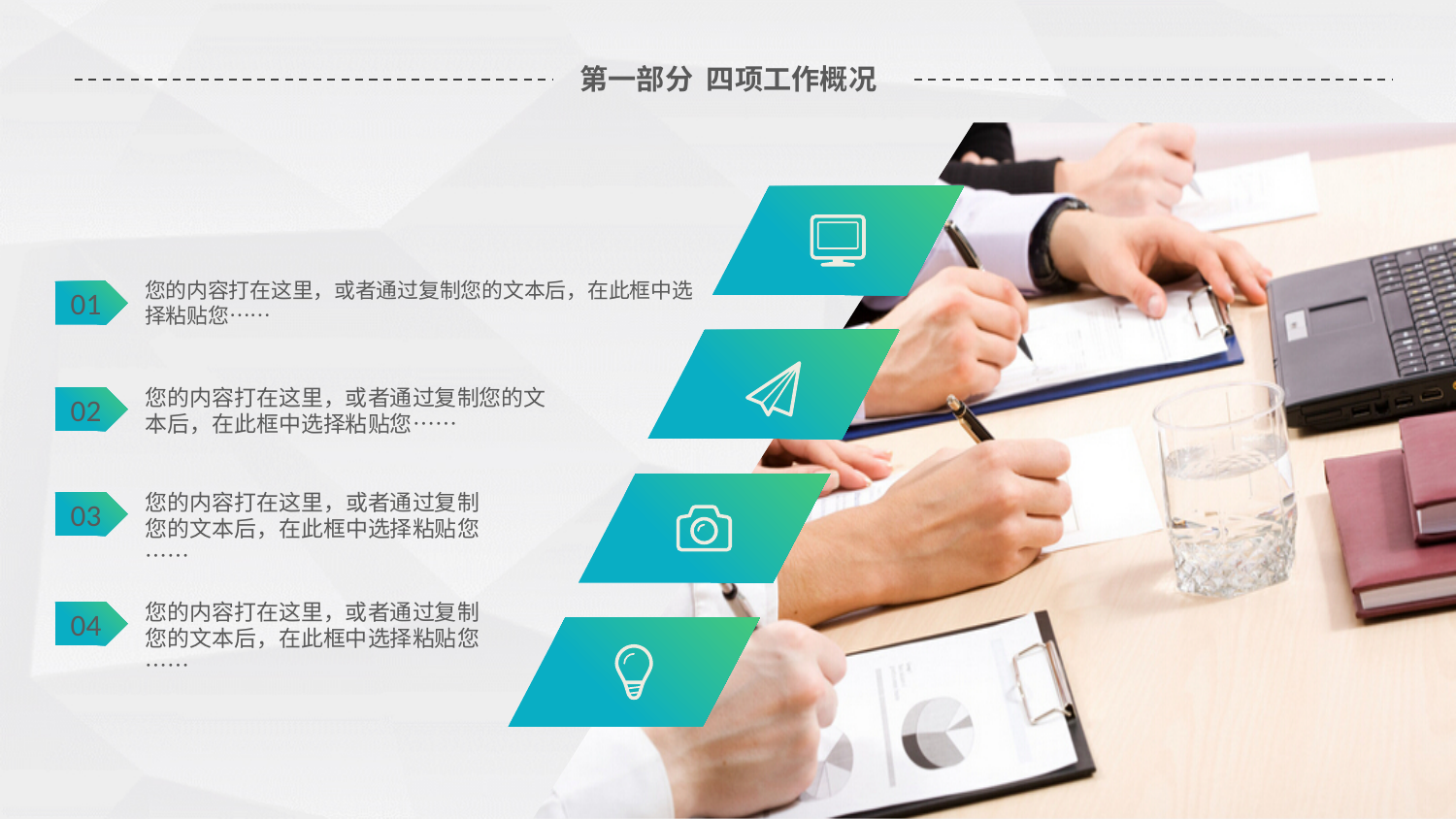

# 第一部分  四项工作概况

您的内容打在这里，或者通过复制您的文本后，在此框中选择粘贴您……
01

您的内容打在这里，或者通过复制您的文本后，在此框中选择粘贴您……
02

您的内容打在这里，或者通过复制您的文本后，在此框中选择粘贴您……
03
您的内容打在这里，或者通过复制您的文本后，在此框中选择粘贴您……
04